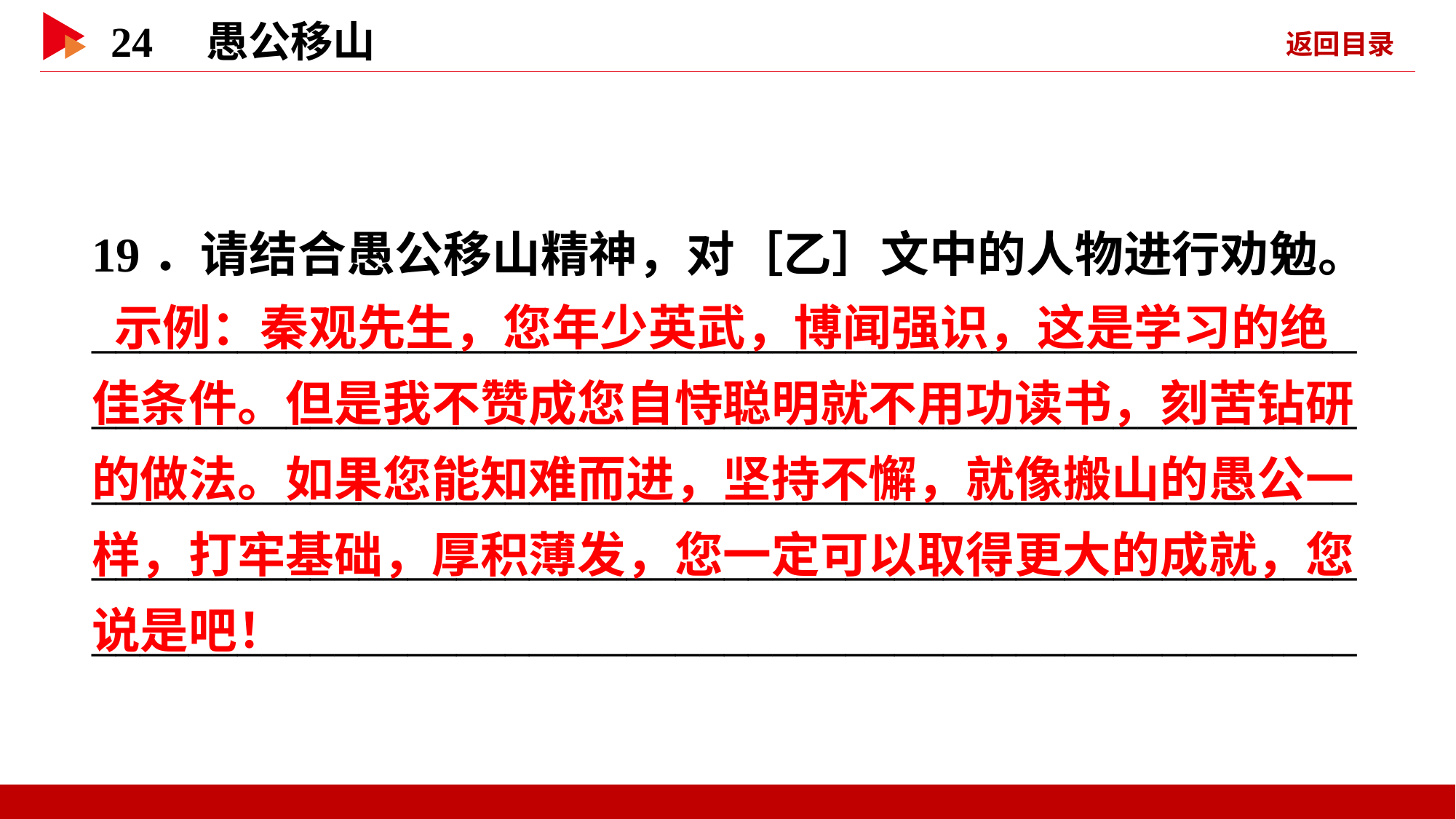

19．请结合愚公移山精神，对［乙］文中的人物进行劝勉。
____________________________________________________________________________________________________________________________________________________________________________________________________________________________________________________________________
 示例：秦观先生，您年少英武，博闻强识，这是学习的绝佳条件。但是我不赞成您自恃聪明就不用功读书，刻苦钻研的做法。如果您能知难而进，坚持不懈，就像搬山的愚公一样，打牢基础，厚积薄发，您一定可以取得更大的成就，您说是吧！